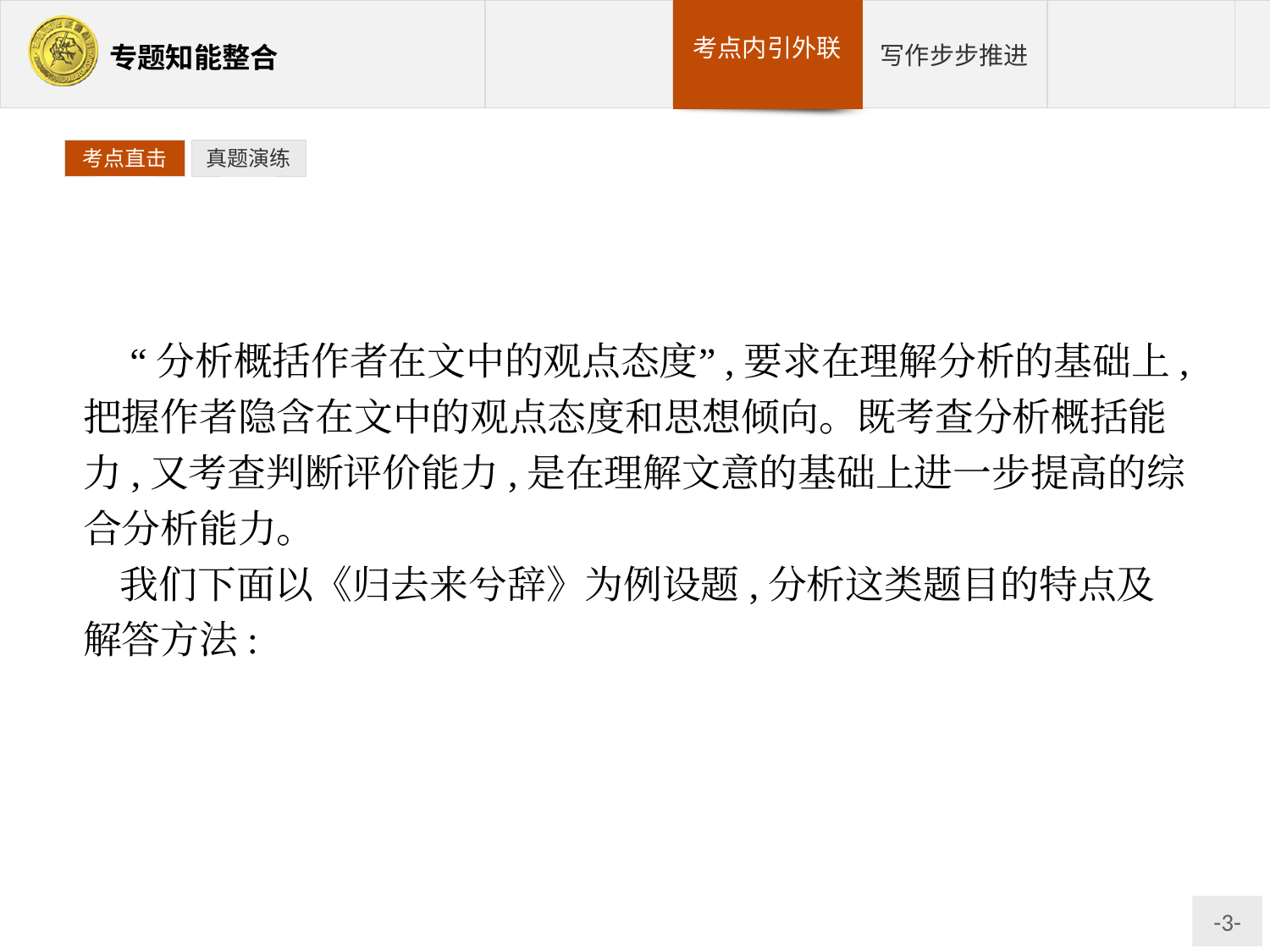

考点直击
真题演练
 “分析概括作者在文中的观点态度”,要求在理解分析的基础上,把握作者隐含在文中的观点态度和思想倾向。既考查分析概括能力,又考查判断评价能力,是在理解文意的基础上进一步提高的综合分析能力。
我们下面以《归去来兮辞》为例设题,分析这类题目的特点及解答方法: